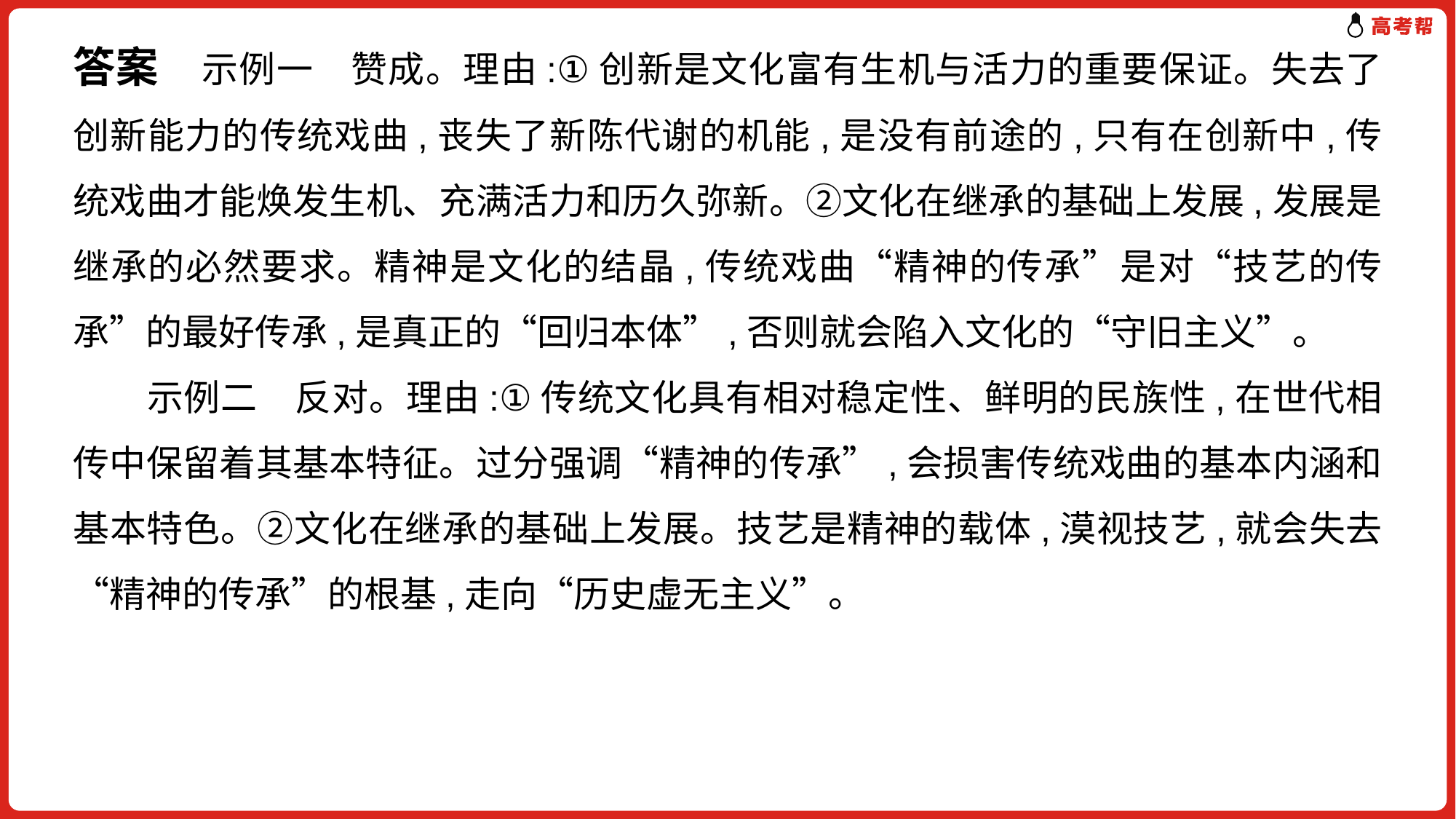

答案    示例一　赞成。理由:①创新是文化富有生机与活力的重要保证。失去了创新能力的传统戏曲,丧失了新陈代谢的机能,是没有前途的,只有在创新中,传统戏曲才能焕发生机、充满活力和历久弥新。②文化在继承的基础上发展,发展是继承的必然要求。精神是文化的结晶,传统戏曲“精神的传承”是对“技艺的传承”的最好传承,是真正的“回归本体”,否则就会陷入文化的“守旧主义”。
　　示例二　反对。理由:①传统文化具有相对稳定性、鲜明的民族性,在世代相传中保留着其基本特征。过分强调“精神的传承”,会损害传统戏曲的基本内涵和基本特色。②文化在继承的基础上发展。技艺是精神的载体,漠视技艺,就会失去“精神的传承”的根基,走向“历史虚无主义”。